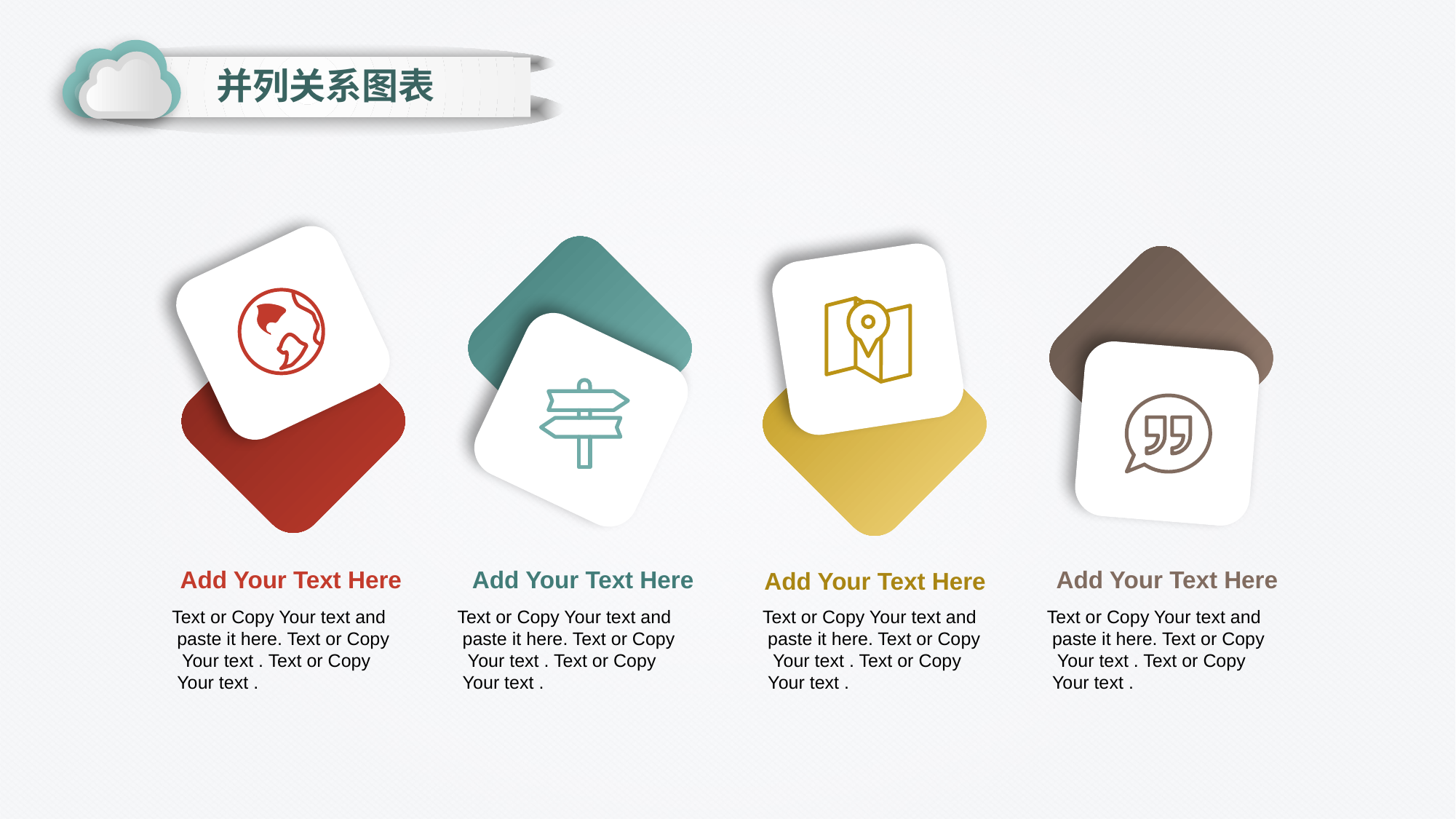

并列关系图表

Add Your Text Here
Text or Copy Your text and
 paste it here. Text or Copy
  Your text . Text or Copy
 Your text .
Add Your Text Here
Text or Copy Your text and
 paste it here. Text or Copy
  Your text . Text or Copy
 Your text .
Add Your Text Here
Text or Copy Your text and
 paste it here. Text or Copy
  Your text . Text or Copy
 Your text .
Add Your Text Here
Text or Copy Your text and
 paste it here. Text or Copy
  Your text . Text or Copy
 Your text .